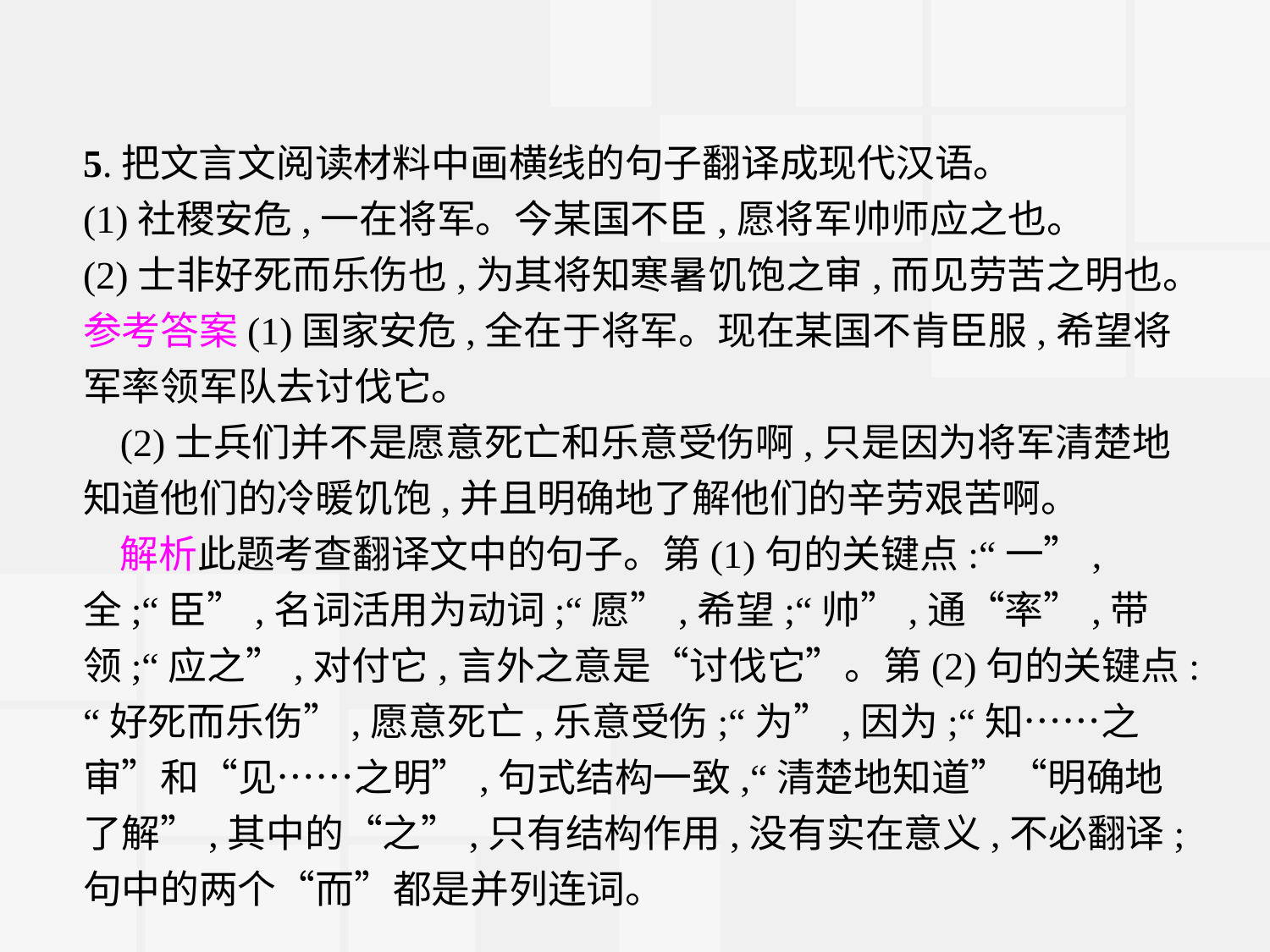

5.把文言文阅读材料中画横线的句子翻译成现代汉语。
(1)社稷安危,一在将军。今某国不臣,愿将军帅师应之也。
(2)士非好死而乐伤也,为其将知寒暑饥饱之审,而见劳苦之明也。
参考答案(1)国家安危,全在于将军。现在某国不肯臣服,希望将军率领军队去讨伐它。
(2)士兵们并不是愿意死亡和乐意受伤啊,只是因为将军清楚地知道他们的冷暖饥饱,并且明确地了解他们的辛劳艰苦啊。
解析此题考查翻译文中的句子。第(1)句的关键点:“一”,全;“臣”,名词活用为动词;“愿”,希望;“帅”,通“率”,带领;“应之”,对付它,言外之意是“讨伐它”。第(2)句的关键点:“好死而乐伤”,愿意死亡,乐意受伤;“为”,因为;“知……之审”和“见……之明”,句式结构一致,“清楚地知道”“明确地了解”,其中的“之”,只有结构作用,没有实在意义,不必翻译;句中的两个“而”都是并列连词。